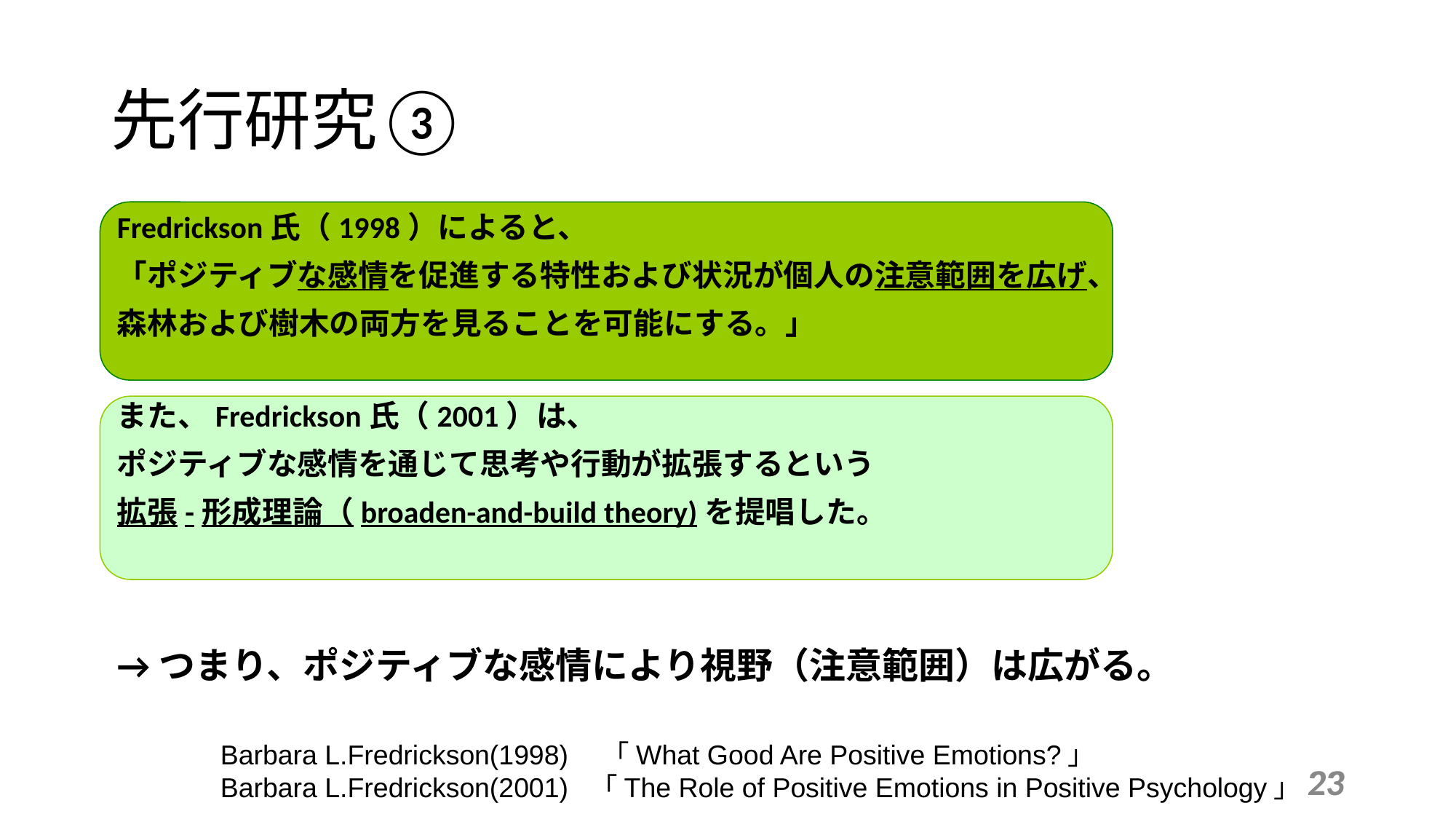

先行研究③

Fredrickson氏（1998）によると、
「ポジティブな感情を促進する特性および状況が個人の注意範囲を広げ、
森林および樹木の両方を見ることを可能にする。」

また、Fredrickson氏（2001）は、
ポジティブな感情を通じて思考や行動が拡張するという
拡張-形成理論（broaden-and-build theory)を提唱した。

→つまり、ポジティブな感情により視野（注意範囲）は広がる。

Barbara L.Fredrickson(1998)　「What Good Are Positive Emotions?」
Barbara L.Fredrickson(2001)  「The Role of Positive Emotions in Positive Psychology」

23
23